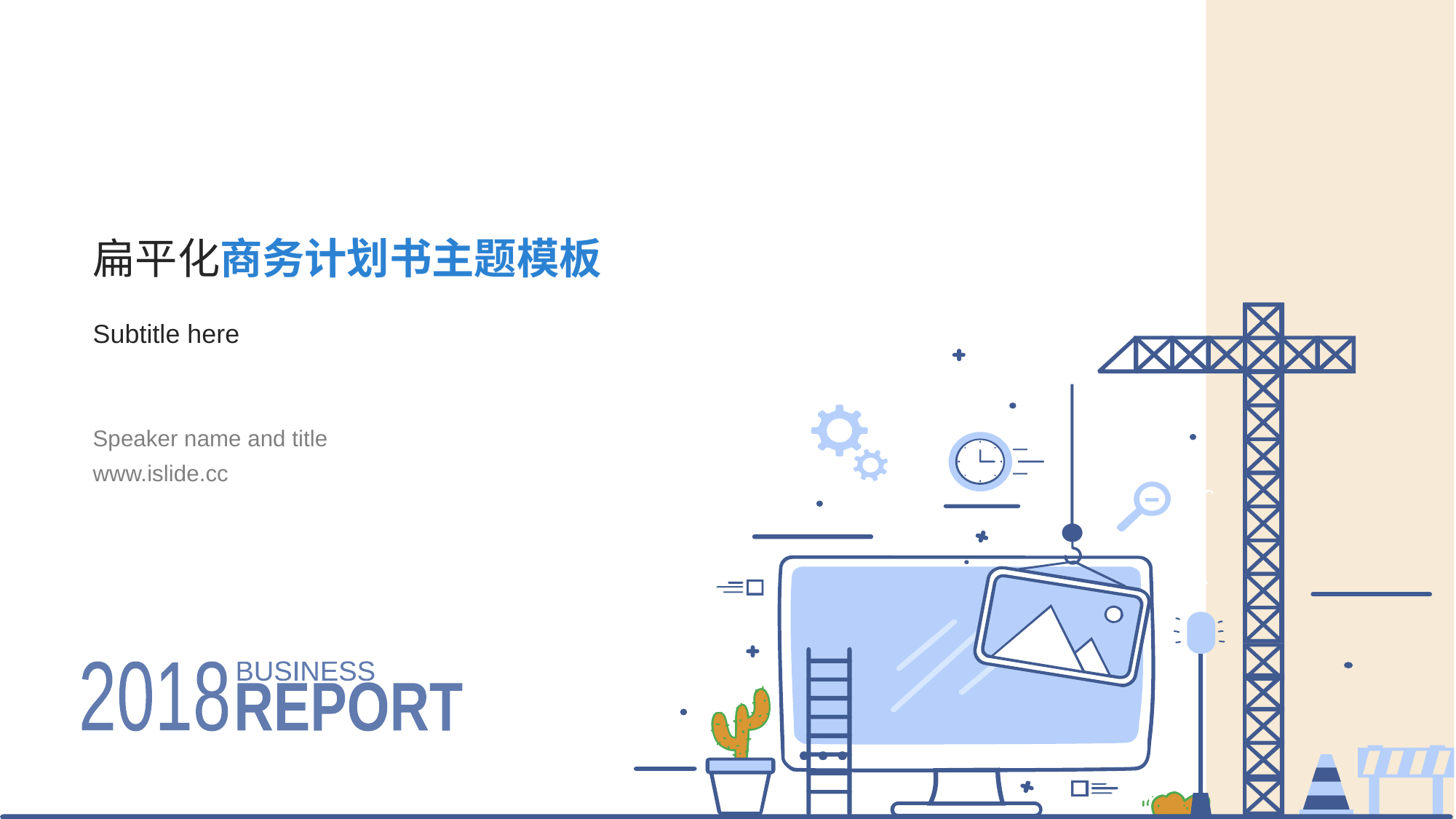

# 扁平化商务计划书主题模板

Subtitle here
Speaker name and title
www.islide.cc
BUSINESS
REPORT
2018